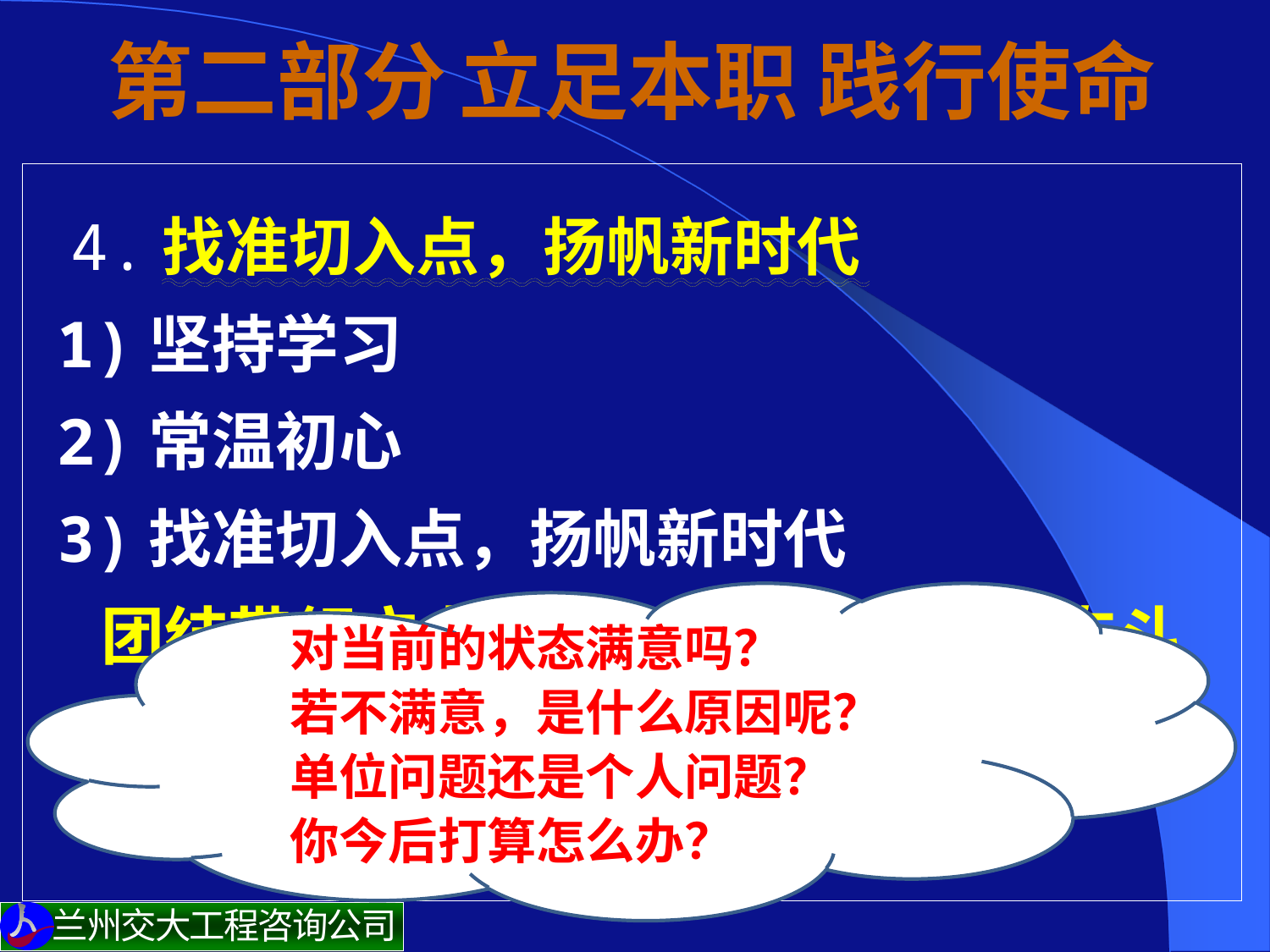

# 第二部分 立足本职 践行使命
 4.找准切入点，扬帆新时代
1)坚持学习
2)常温初心
3)找准切入点，扬帆新时代
  团结带领广大员工为企业发展努力奋斗
对当前的状态满意吗？
若不满意，是什么原因呢？
单位问题还是个人问题？
你今后打算怎么办？